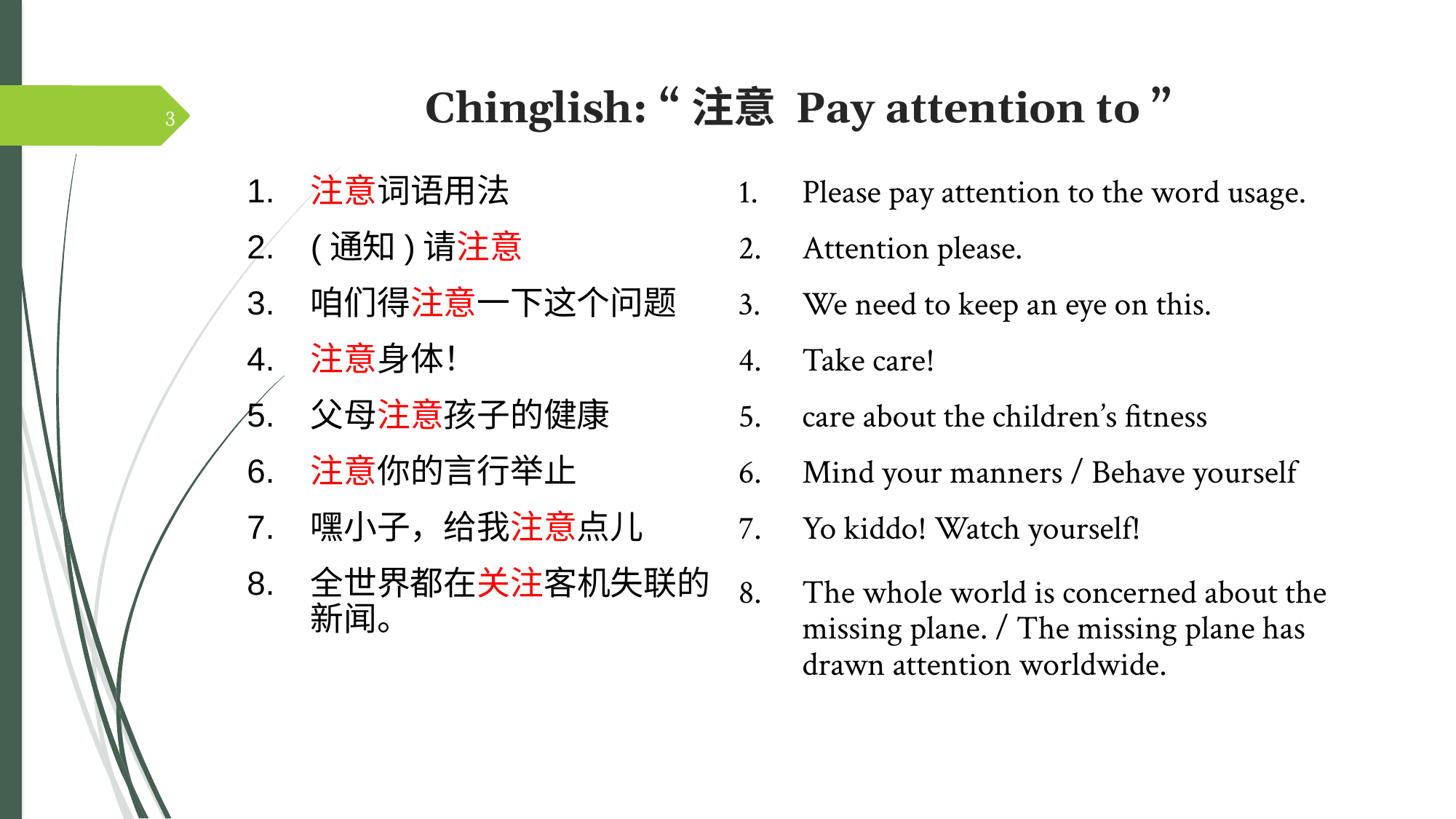

# Chinglish: “注意 Pay attention to ”
3
注意词语用法
(通知)请注意
咱们得注意一下这个问题
注意身体！
父母注意孩子的健康
注意你的言行举止
嘿小子，给我注意点儿
全世界都在关注客机失联的新闻。
Please pay attention to the word usage.
Attention please.
We need to keep an eye on this.
Take care!
care about the children’s fitness
Mind your manners / Behave yourself
Yo kiddo! Watch yourself!
The whole world is concerned about the missing plane. / The missing plane has drawn attention worldwide.